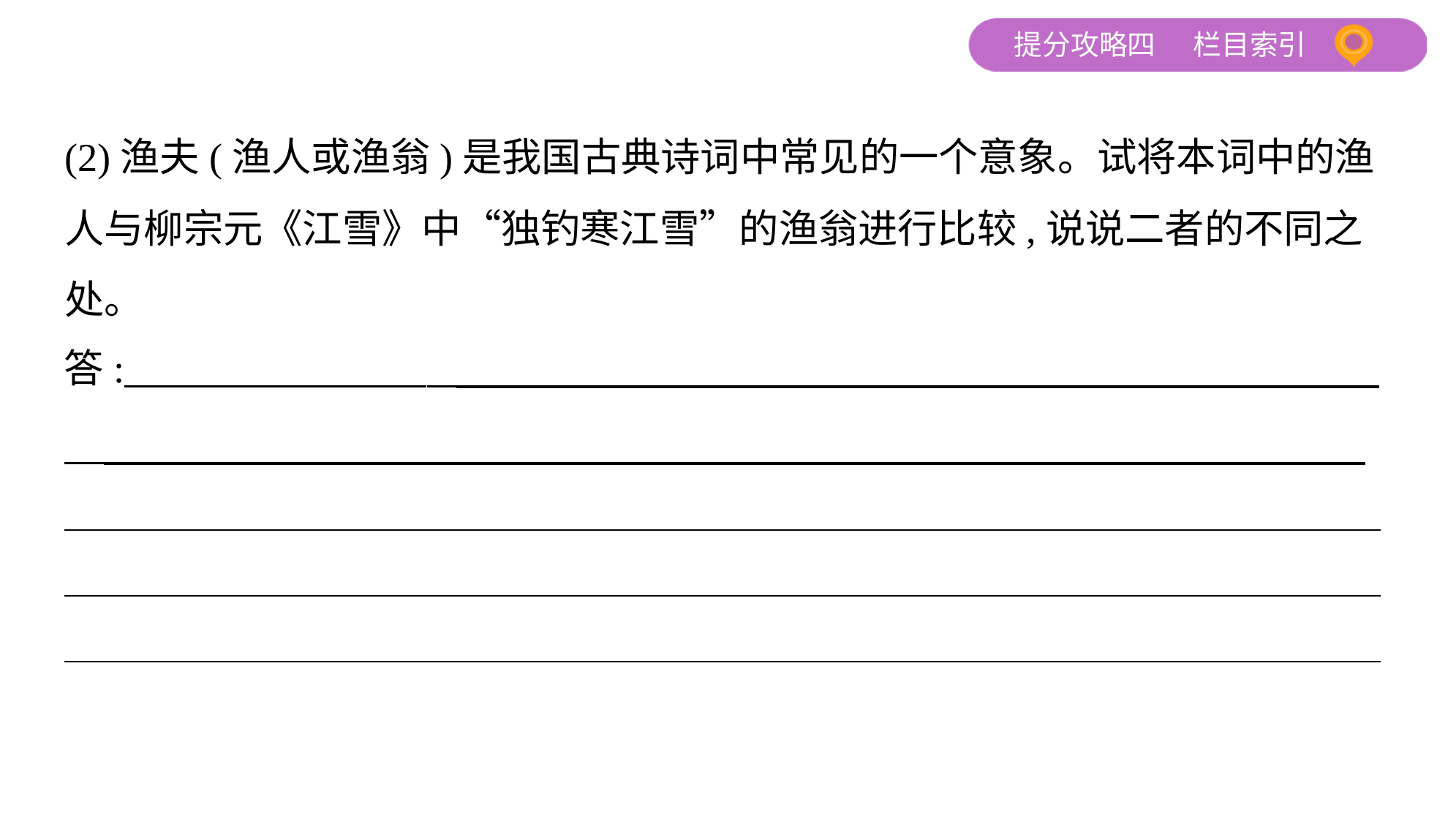

(2)渔夫(渔人或渔翁)是我国古典诗词中常见的一个意象。试将本词中的渔
人与柳宗元《江雪》中“独钓寒江雪”的渔翁进行比较,说说二者的不同之
处。
答: